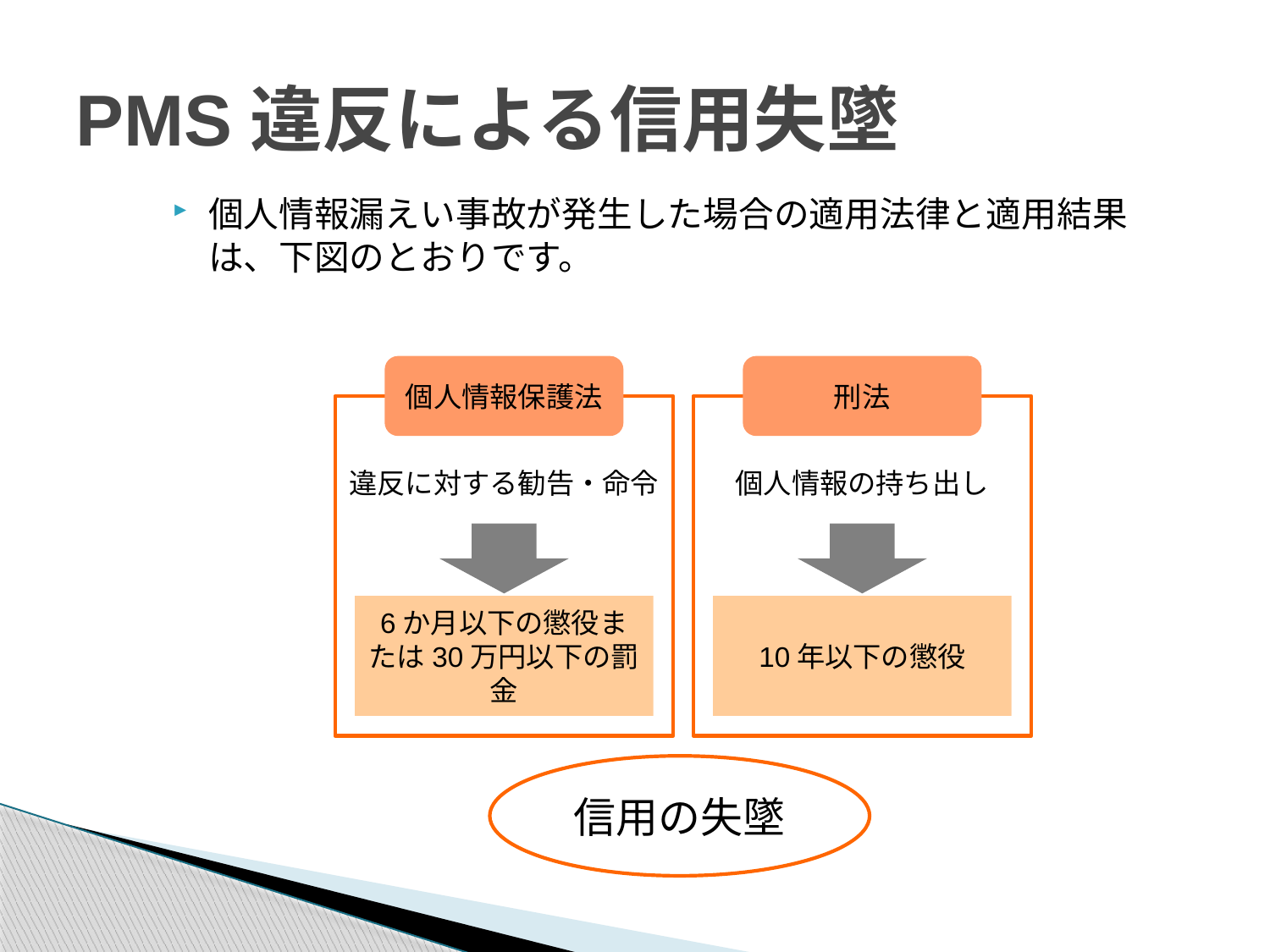

# PMS違反による信用失墜
個人情報漏えい事故が発生した場合の適用法律と適用結果は、下図のとおりです。

個人情報保護法
刑法
違反に対する勧告・命令
個人情報の持ち出し

6か月以下の懲役または30万円以下の罰金
10年以下の懲役
信用の失墜